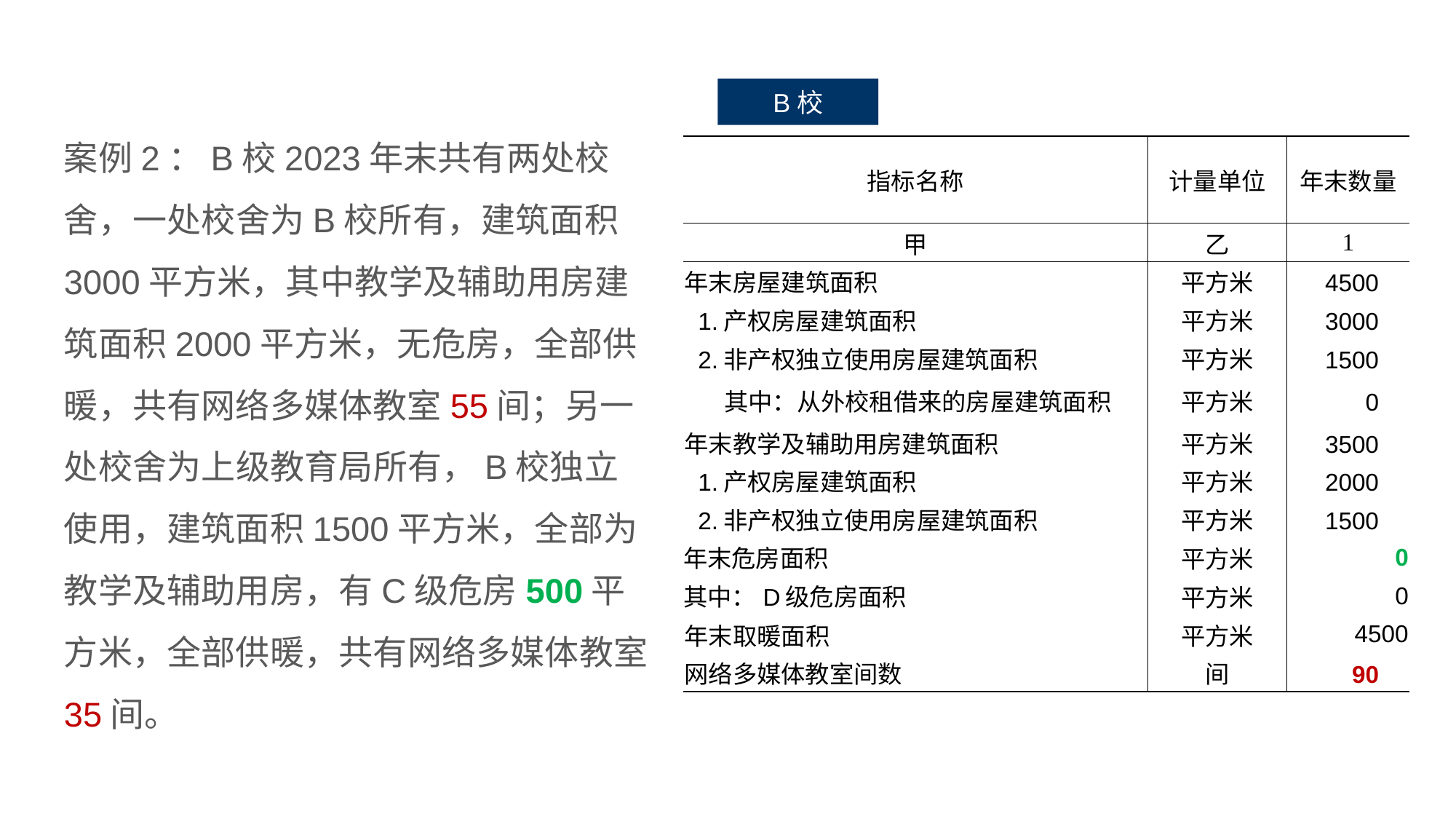

B校
案例2：B校2023年末共有两处校舍，一处校舍为B校所有，建筑面积3000平方米，其中教学及辅助用房建筑面积2000平方米，无危房，全部供暖，共有网络多媒体教室55间；另一处校舍为上级教育局所有，B校独立使用，建筑面积1500平方米，全部为教学及辅助用房，有C级危房500平方米，全部供暖，共有网络多媒体教室35间。
| 指标名称 | 计量单位 | 年末数量 |
| --- | --- | --- |
| 甲 | 乙 | 1 |
| 年末房屋建筑面积 | 平方米 | 4500 |
| 1.产权房屋建筑面积 | 平方米 | 3000 |
| 2.非产权独立使用房屋建筑面积 | 平方米 | 1500 |
| 其中：从外校租借来的房屋建筑面积 | 平方米 | 0 |
| 年末教学及辅助用房建筑面积 | 平方米 | 3500 |
| 1.产权房屋建筑面积 | 平方米 | 2000 |
| 2.非产权独立使用房屋建筑面积 | 平方米 | 1500 |
| 年末危房面积 | 平方米 | 0 |
| 其中：D级危房面积 | 平方米 | 0 |
| 年末取暖面积 | 平方米 | 4500 |
| 网络多媒体教室间数 | 间 | 90 |